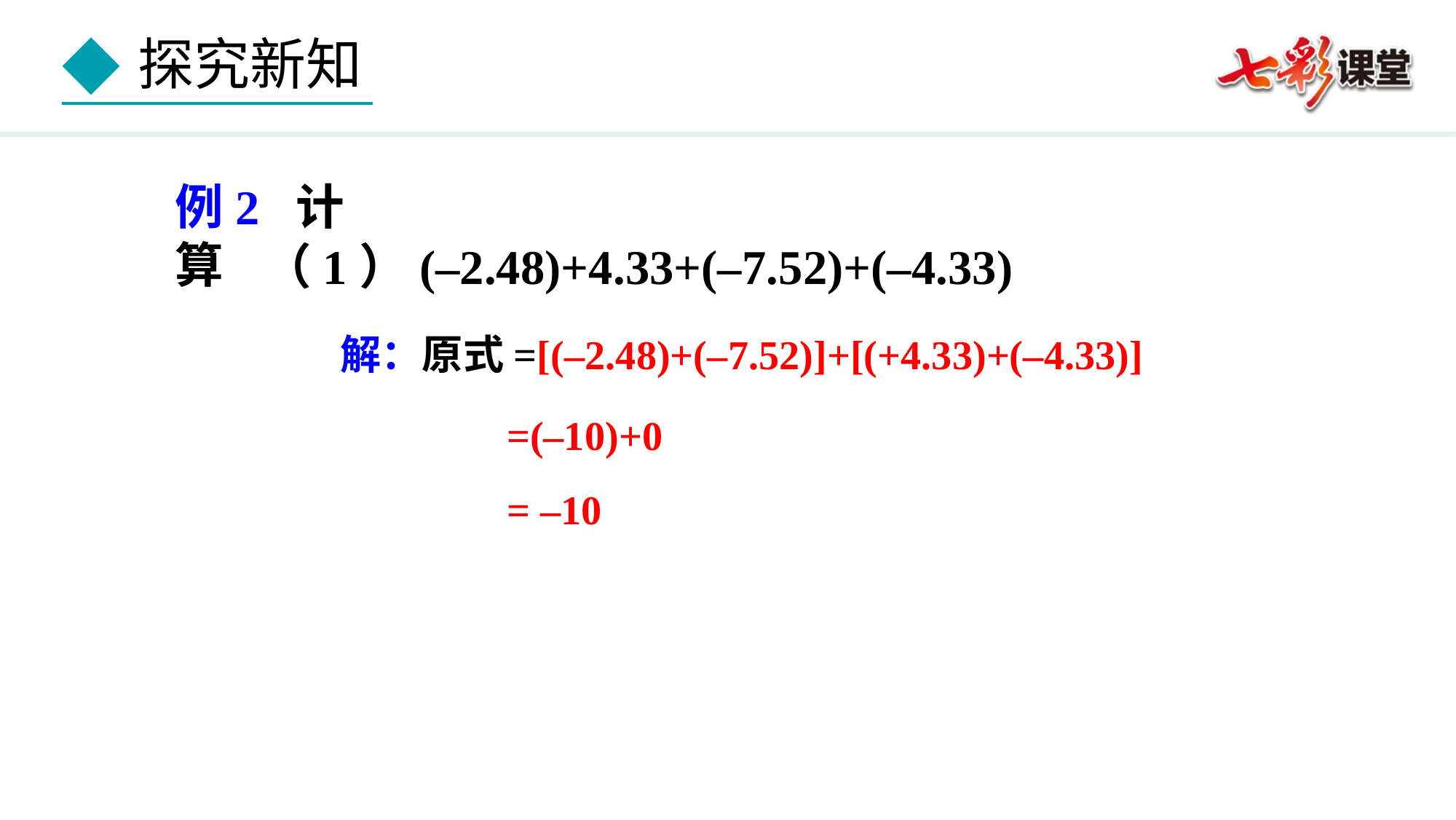

例2  计算
 （1）(–2.48)+4.33+(–7.52)+(–4.33)

解：原式=[(–2.48)+(–7.52)]+[(+4.33)+(–4.33)]
=(–10)+0
= –10